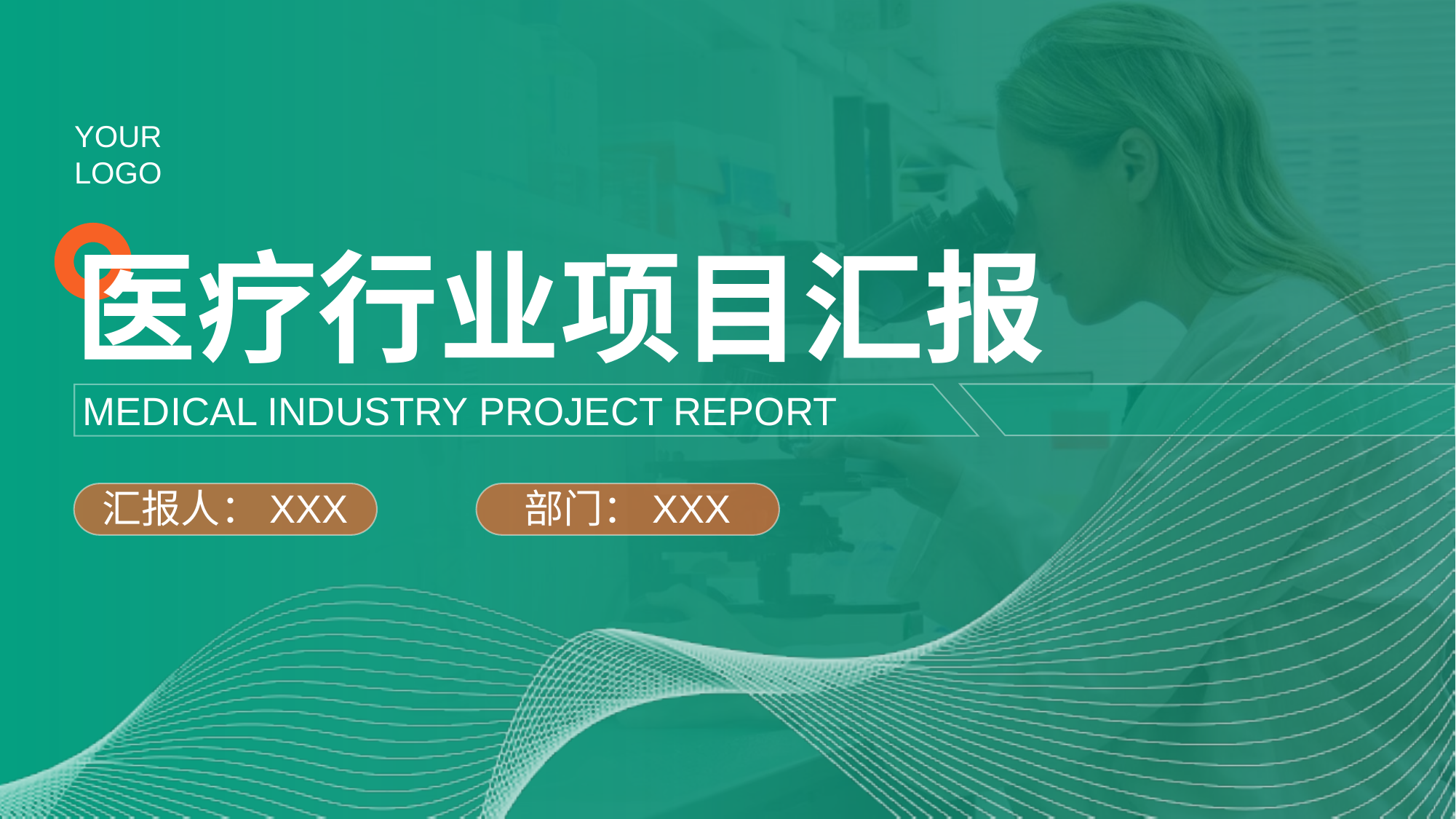

医疗行业项目汇报
MEDICAL INDUSTRY PROJECT REPORT
汇报人：XXX
部门：XXX